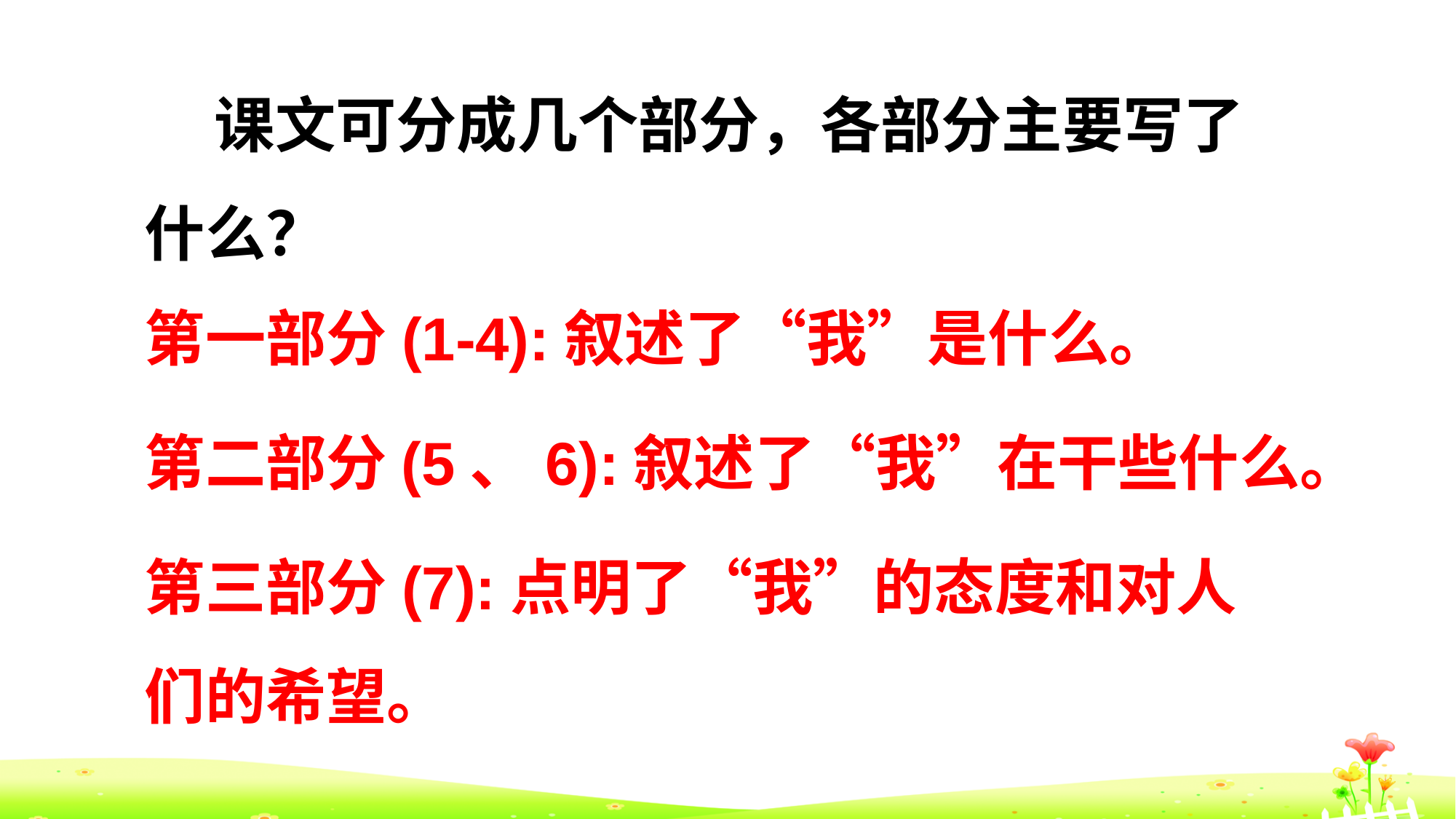

课文可分成几个部分，各部分主要写了什么？
第一部分(1-4):叙述了“我”是什么。
第二部分(5、6):叙述了“我”在干些什么。
第三部分(7):点明了“我”的态度和对人们的希望。